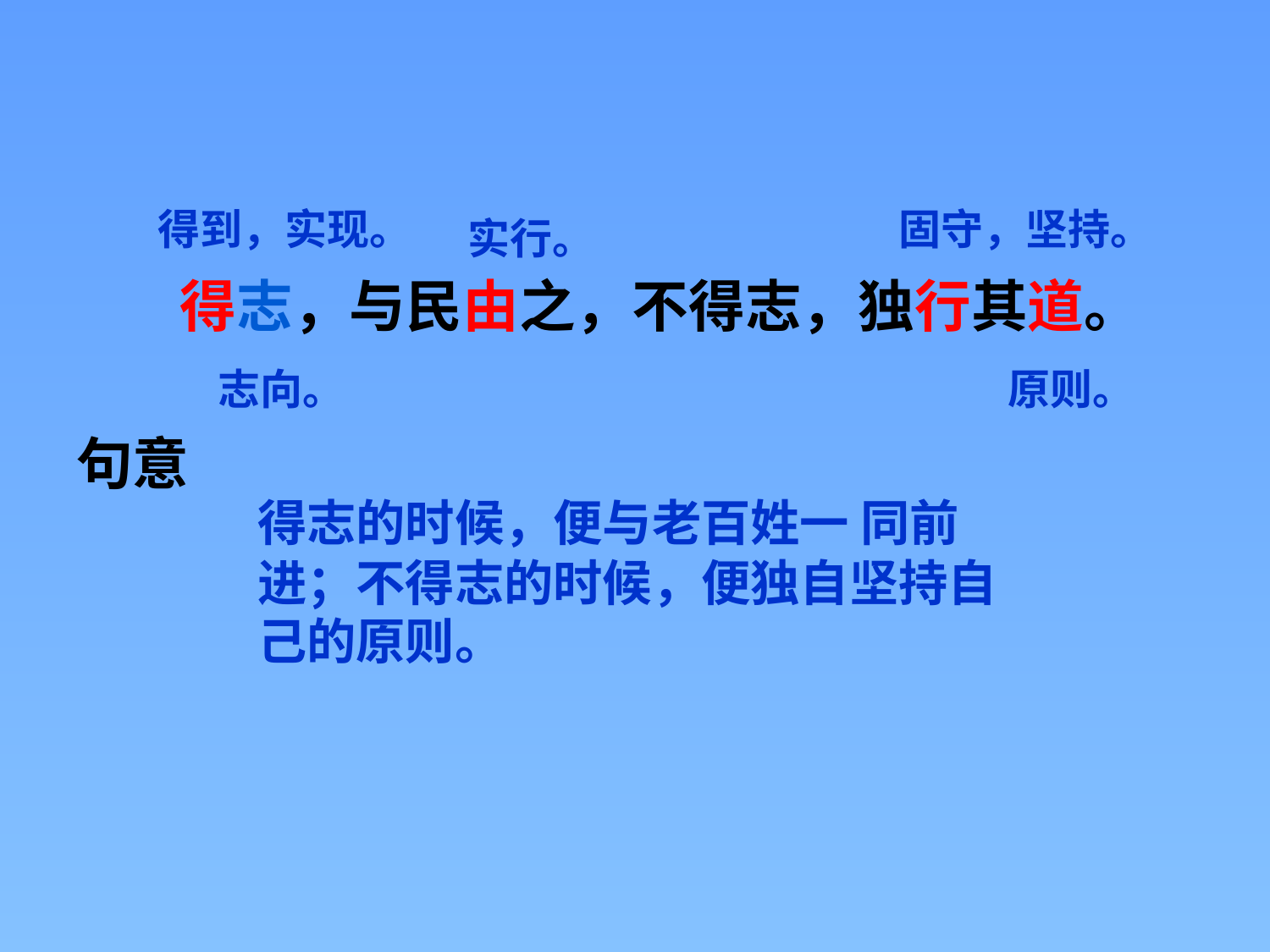

得志，与民由之，不得志，独行其道。

句意
得到，实现。
固守，坚持。
实行。
志向。
原则。
得志的时候，便与老百姓一 同前进；不得志的时候，便独自坚持自己的原则。